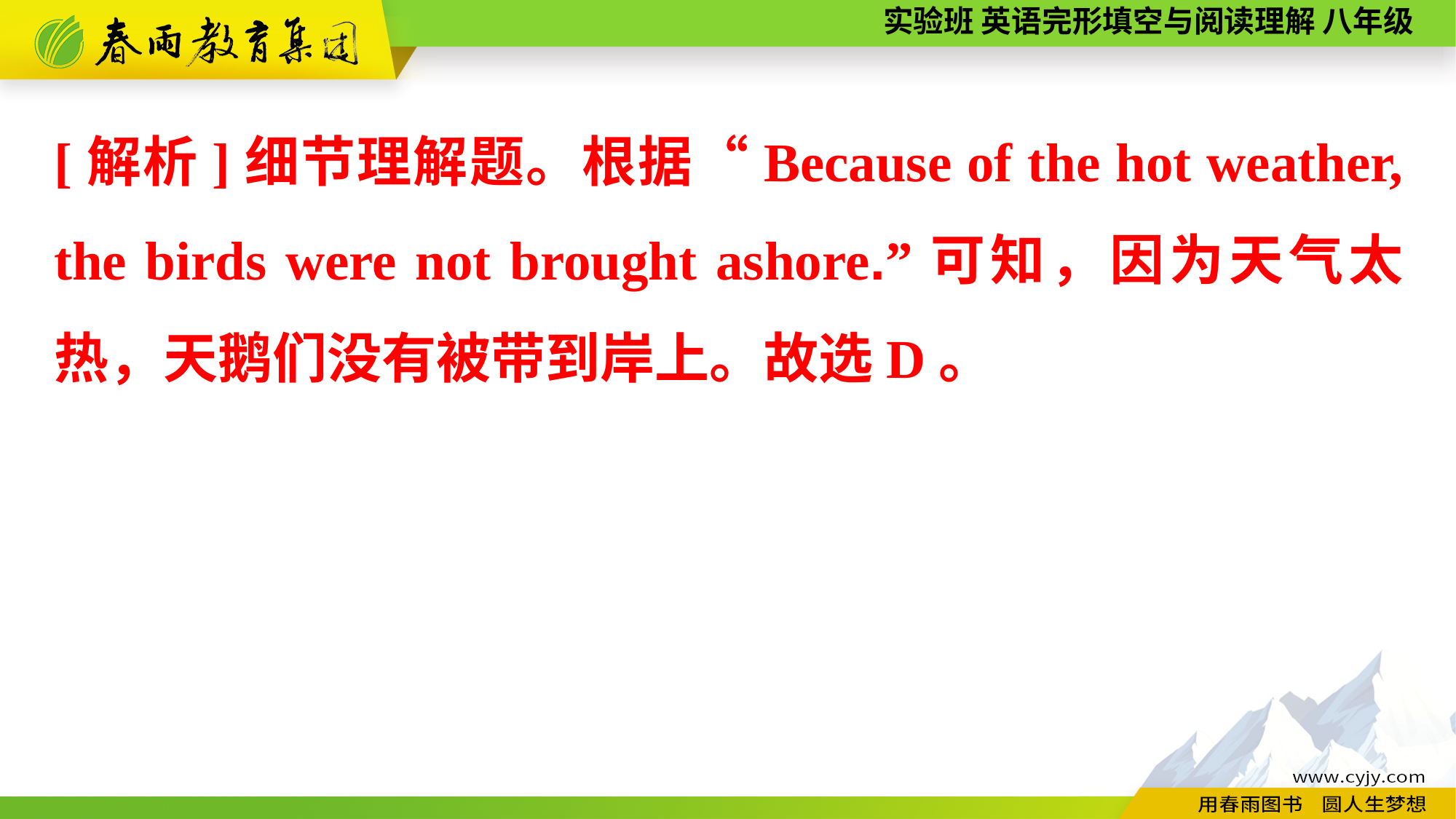

[解析]细节理解题。根据“Because of the hot weather, the birds were not brought ashore.”可知，因为天气太热，天鹅们没有被带到岸上。故选D。